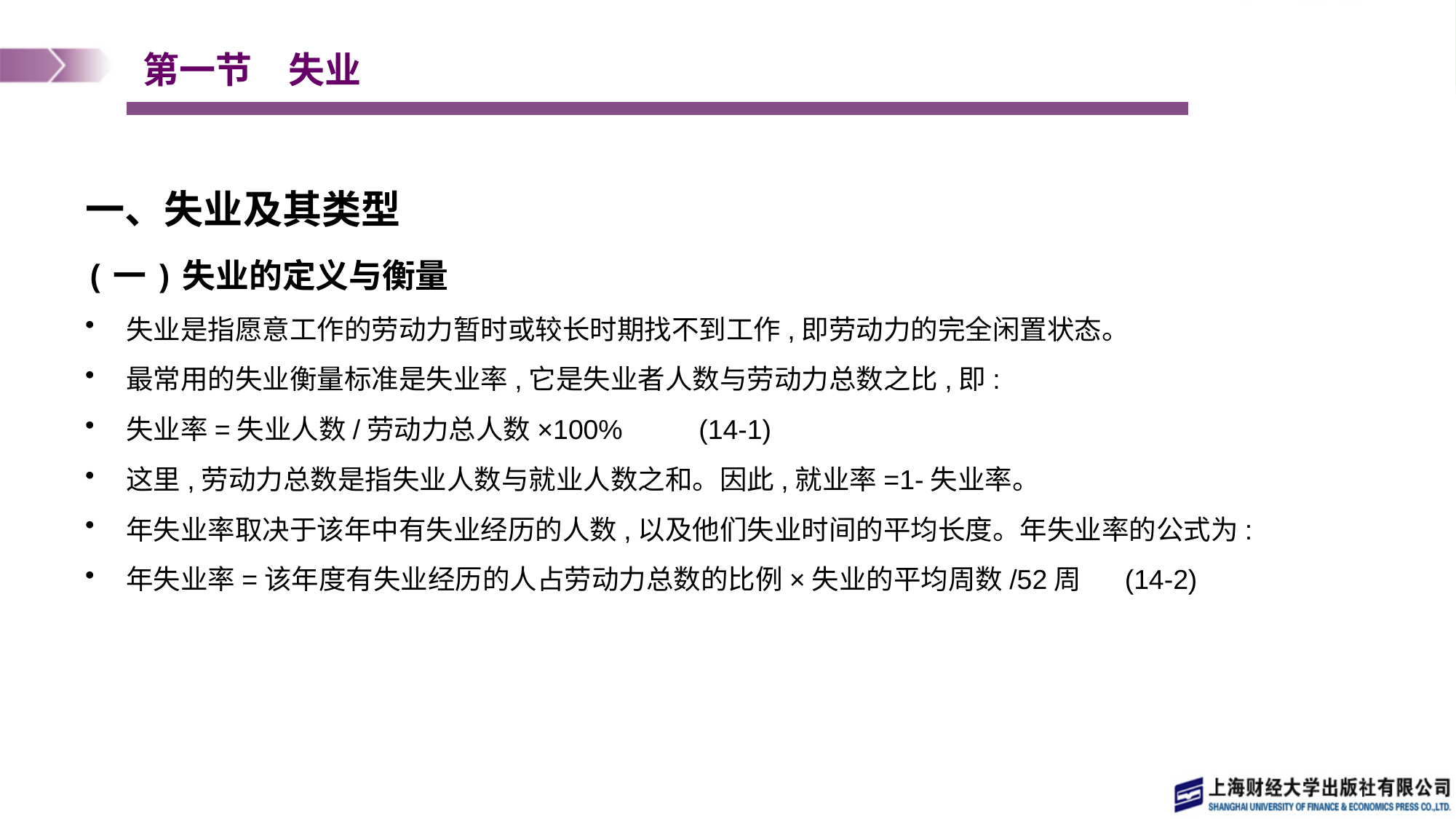

# 第一节　失业
一、失业及其类型
(一)失业的定义与衡量
失业是指愿意工作的劳动力暂时或较长时期找不到工作,即劳动力的完全闲置状态。
最常用的失业衡量标准是失业率,它是失业者人数与劳动力总数之比,即:
失业率=失业人数/劳动力总人数×100%          (14-1)
这里,劳动力总数是指失业人数与就业人数之和。因此,就业率=1-失业率。
年失业率取决于该年中有失业经历的人数,以及他们失业时间的平均长度。年失业率的公式为:
年失业率=该年度有失业经历的人占劳动力总数的比例×失业的平均周数/52周      (14-2)